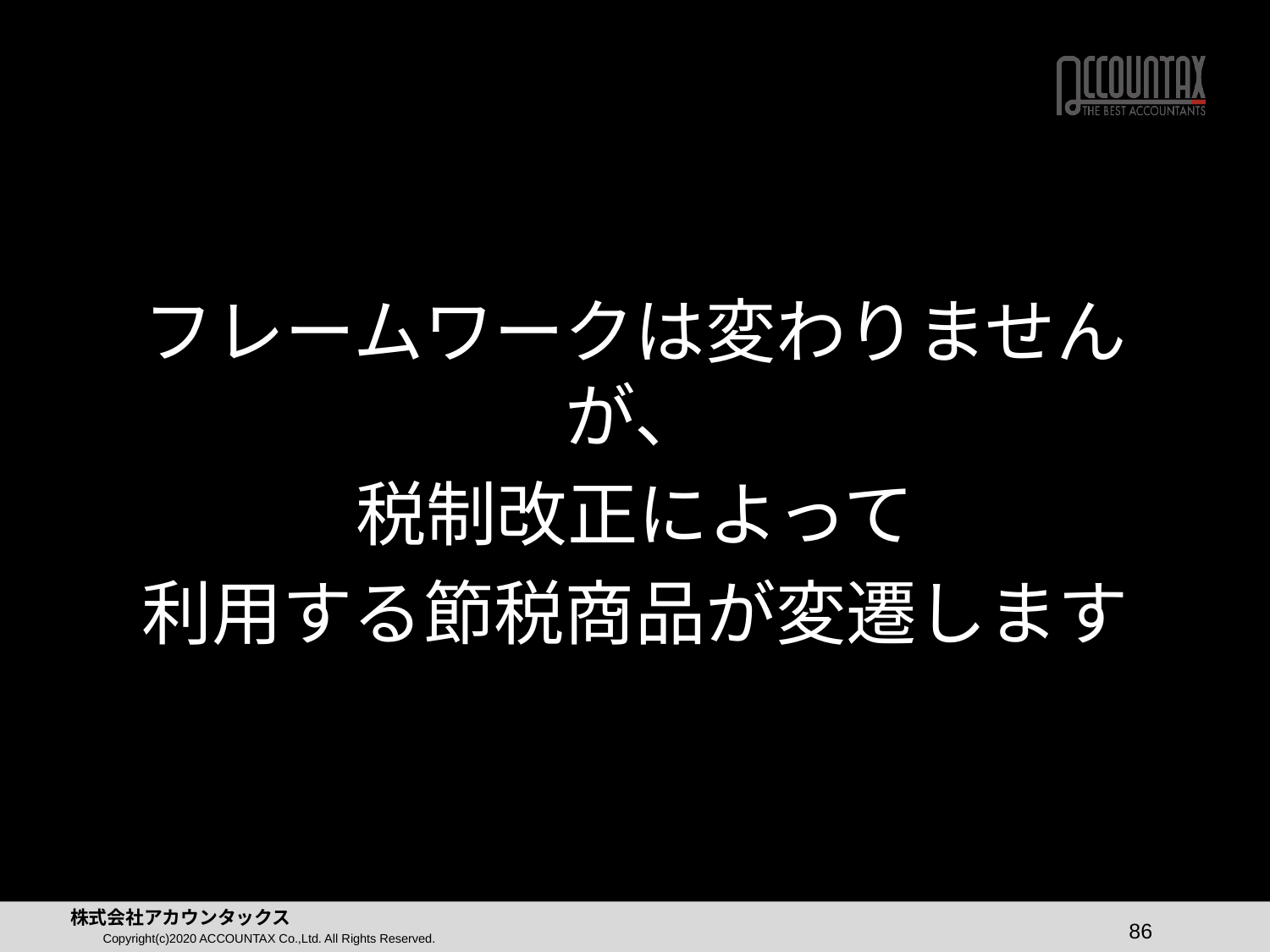

フレームワークは変わりませんが、
税制改正によって
利用する節税商品が変遷します
86